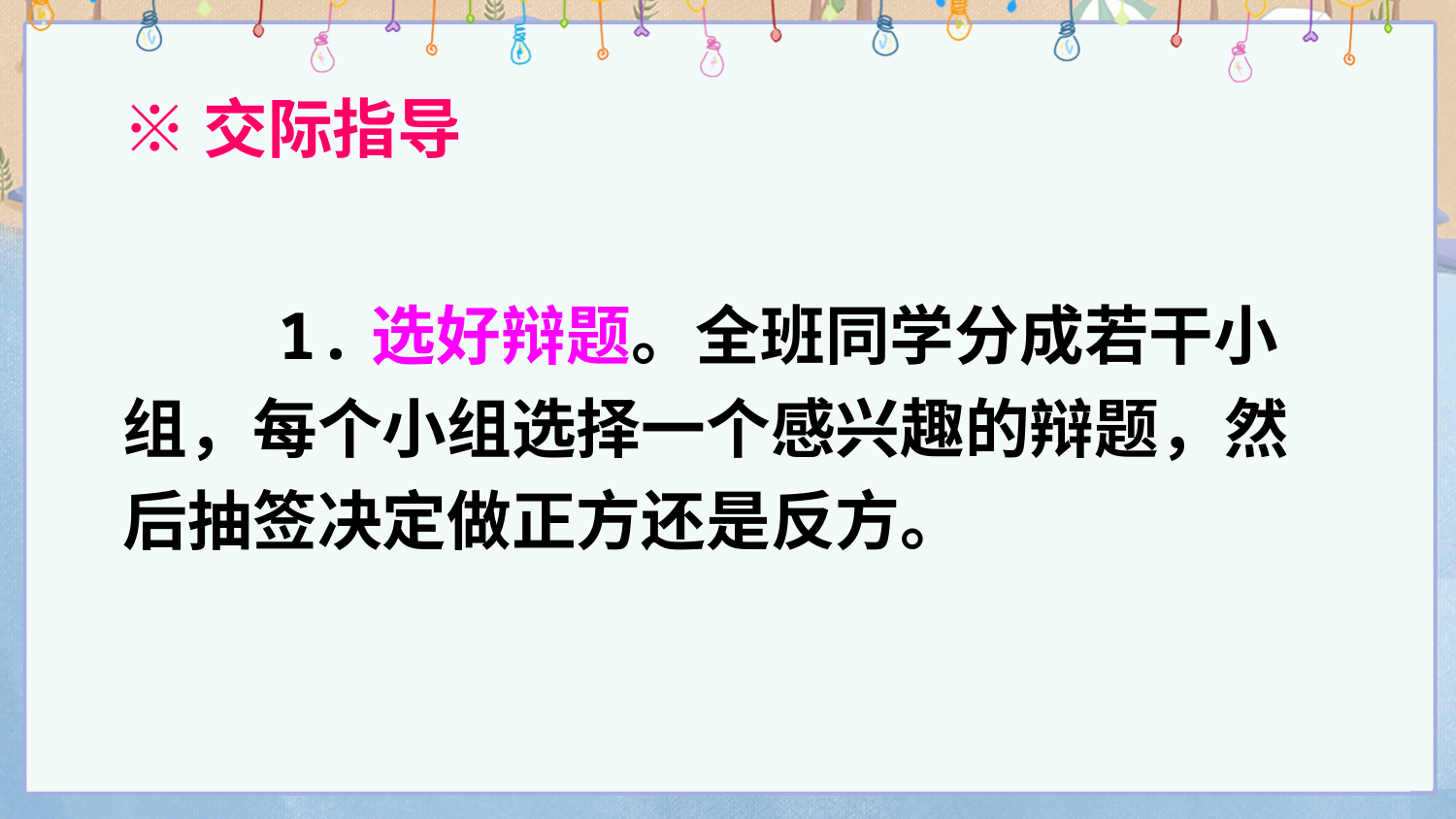

※交际指导
    1.选好辩题。全班同学分成若干小组，每个小组选择一个感兴趣的辩题，然后抽签决定做正方还是反方。